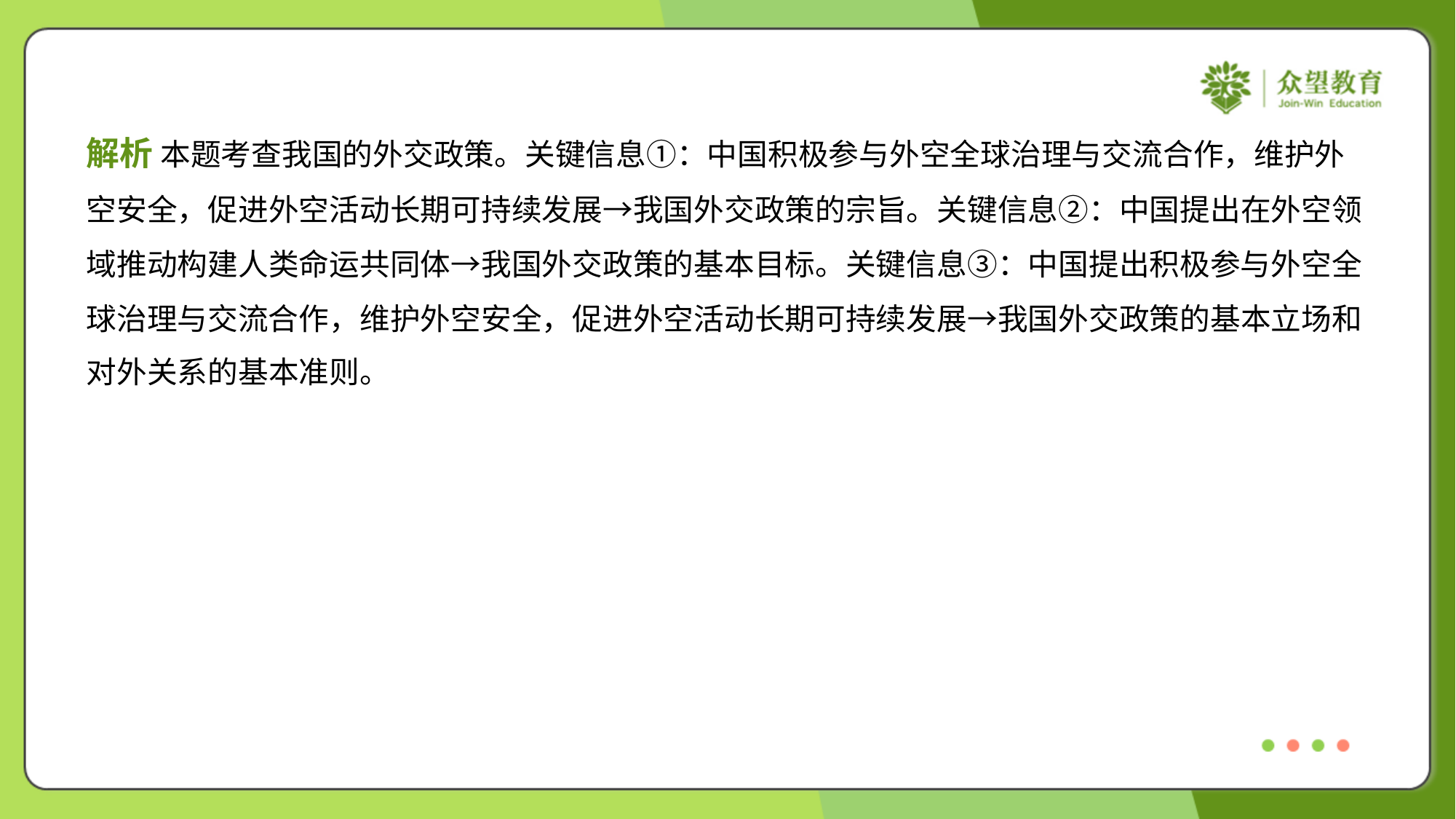

解析 本题考查我国的外交政策。关键信息①：中国积极参与外空全球治理与交流合作，维护外
空安全，促进外空活动长期可持续发展→我国外交政策的宗旨。关键信息②：中国提出在外空领
域推动构建人类命运共同体→我国外交政策的基本目标。关键信息③：中国提出积极参与外空全
球治理与交流合作，维护外空安全，促进外空活动长期可持续发展→我国外交政策的基本立场和
对外关系的基本准则。